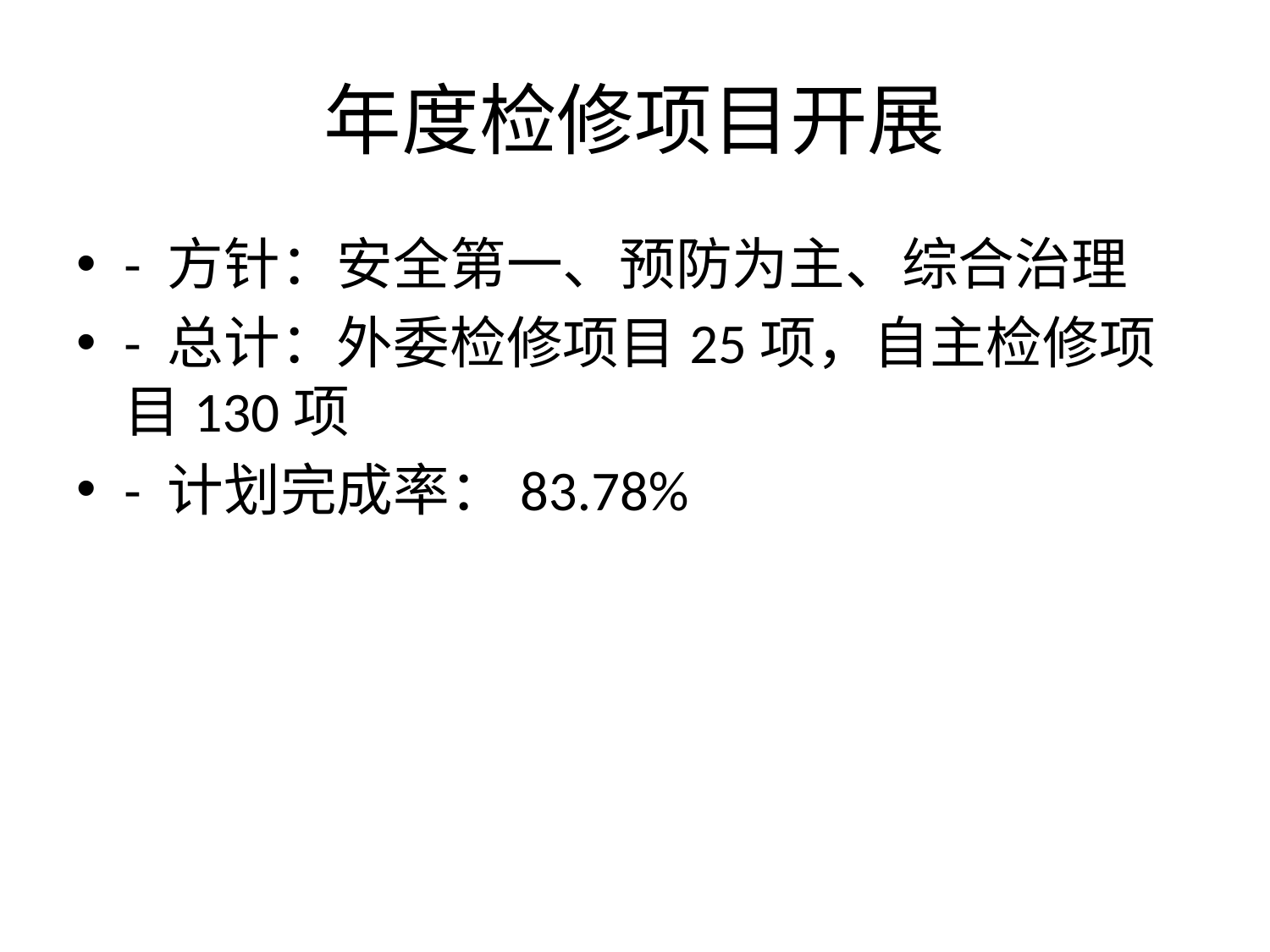

# 年度检修项目开展
- 方针：安全第一、预防为主、综合治理
- 总计：外委检修项目25项，自主检修项目130项
- 计划完成率：83.78%